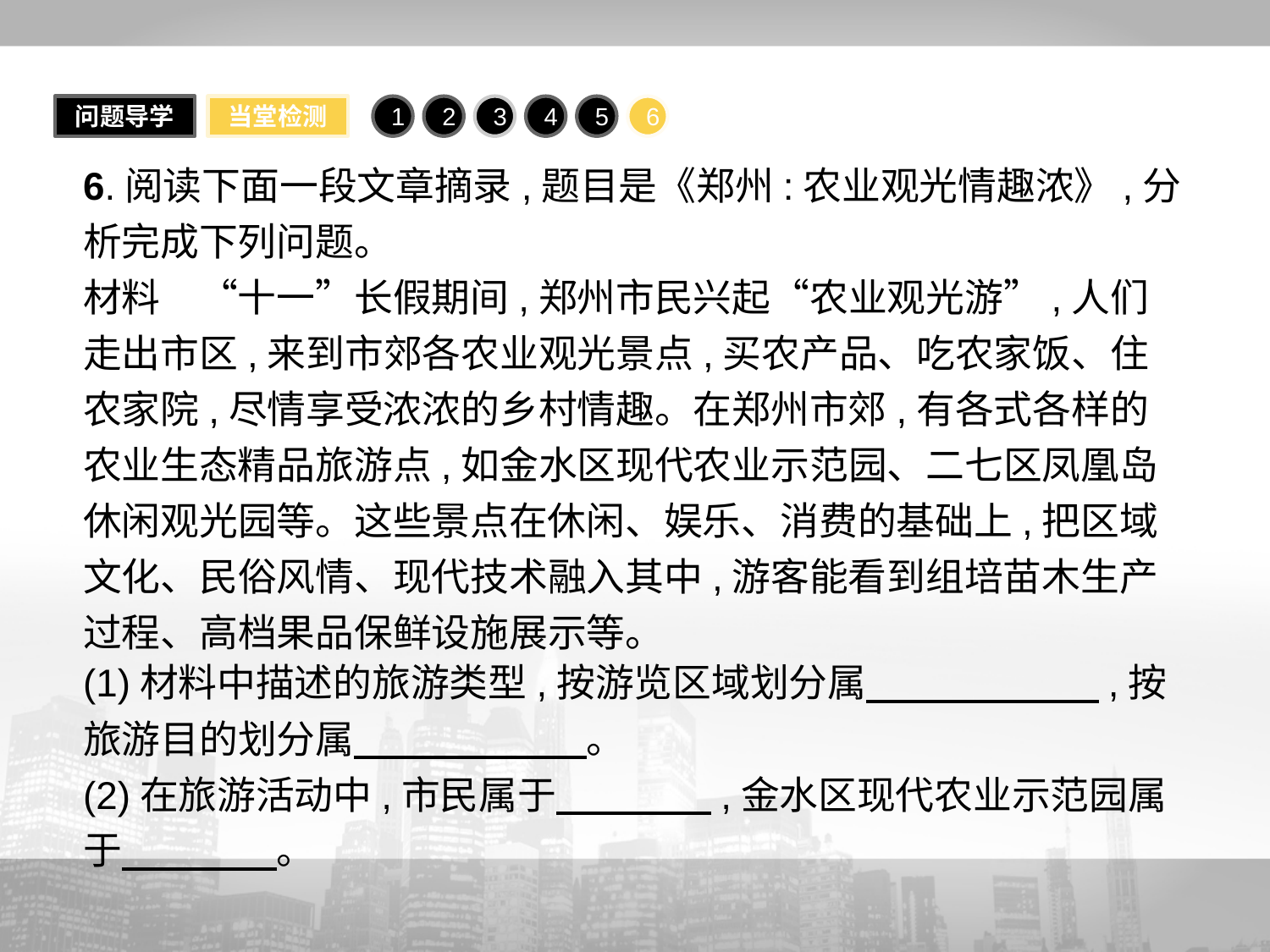

问题导学
当堂检测
1
2
3
4
5
6
6.阅读下面一段文章摘录,题目是《郑州:农业观光情趣浓》,分析完成下列问题。
材料　“十一”长假期间,郑州市民兴起“农业观光游”,人们走出市区,来到市郊各农业观光景点,买农产品、吃农家饭、住农家院,尽情享受浓浓的乡村情趣。在郑州市郊,有各式各样的农业生态精品旅游点,如金水区现代农业示范园、二七区凤凰岛休闲观光园等。这些景点在休闲、娱乐、消费的基础上,把区域文化、民俗风情、现代技术融入其中,游客能看到组培苗木生产过程、高档果品保鲜设施展示等。
(1)材料中描述的旅游类型,按游览区域划分属　　　　　　,按旅游目的划分属　　　　　　。
(2)在旅游活动中,市民属于　　　　,金水区现代农业示范园属于　　　　。